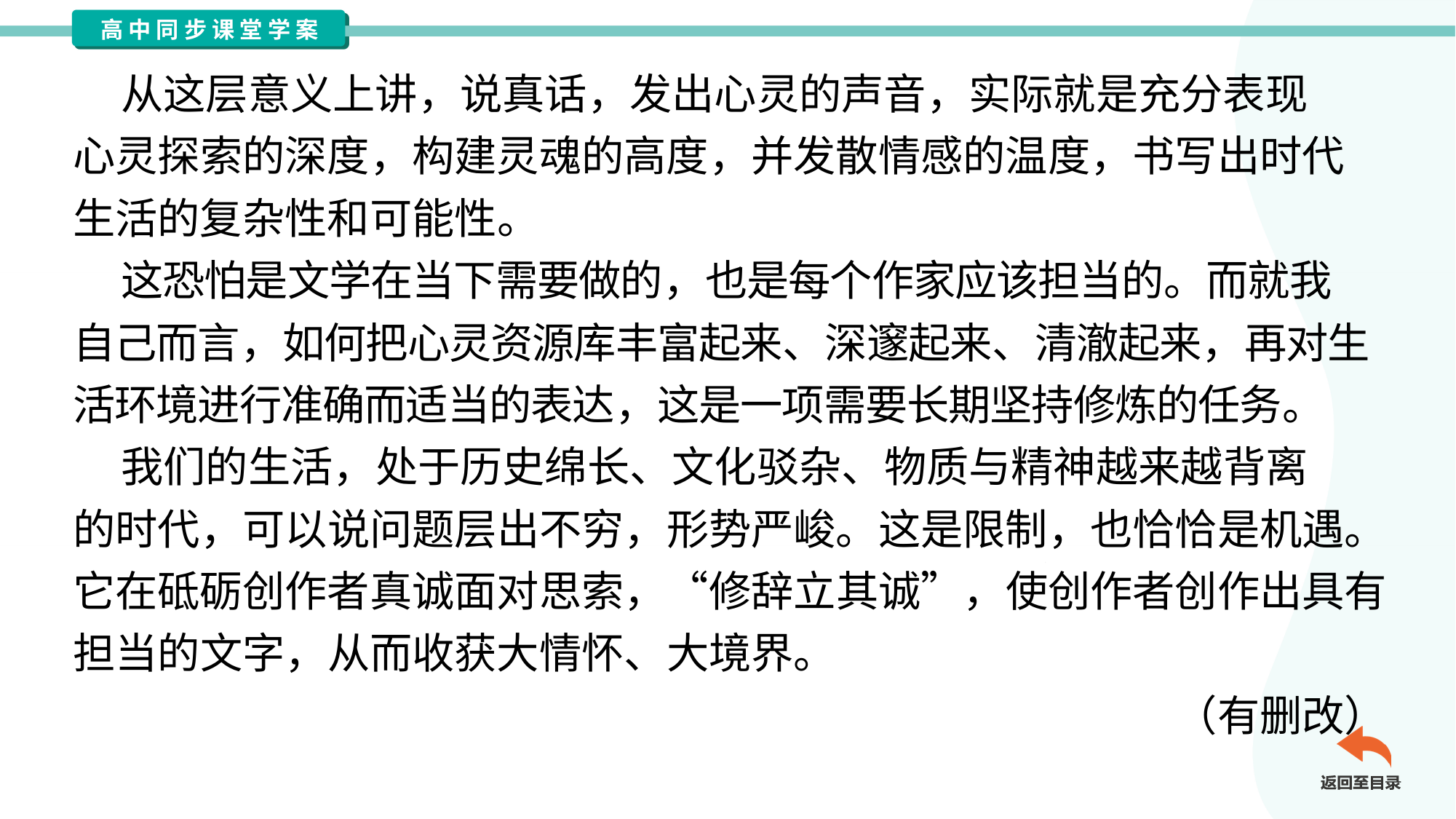

从这层意义上讲，说真话，发出心灵的声音，实际就是充分表现
心灵探索的深度，构建灵魂的高度，并发散情感的温度，书写出时代
生活的复杂性和可能性。
    这恐怕是文学在当下需要做的，也是每个作家应该担当的。而就我
自己而言，如何把心灵资源库丰富起来、深邃起来、清澈起来，再对生
活环境进行准确而适当的表达，这是一项需要长期坚持修炼的任务。
    我们的生活，处于历史绵长、文化驳杂、物质与精神越来越背离
的时代，可以说问题层出不穷，形势严峻。这是限制，也恰恰是机遇。
它在砥砺创作者真诚面对思索，“修辞立其诚”，使创作者创作出具有
担当的文字，从而收获大情怀、大境界。
（有删改）